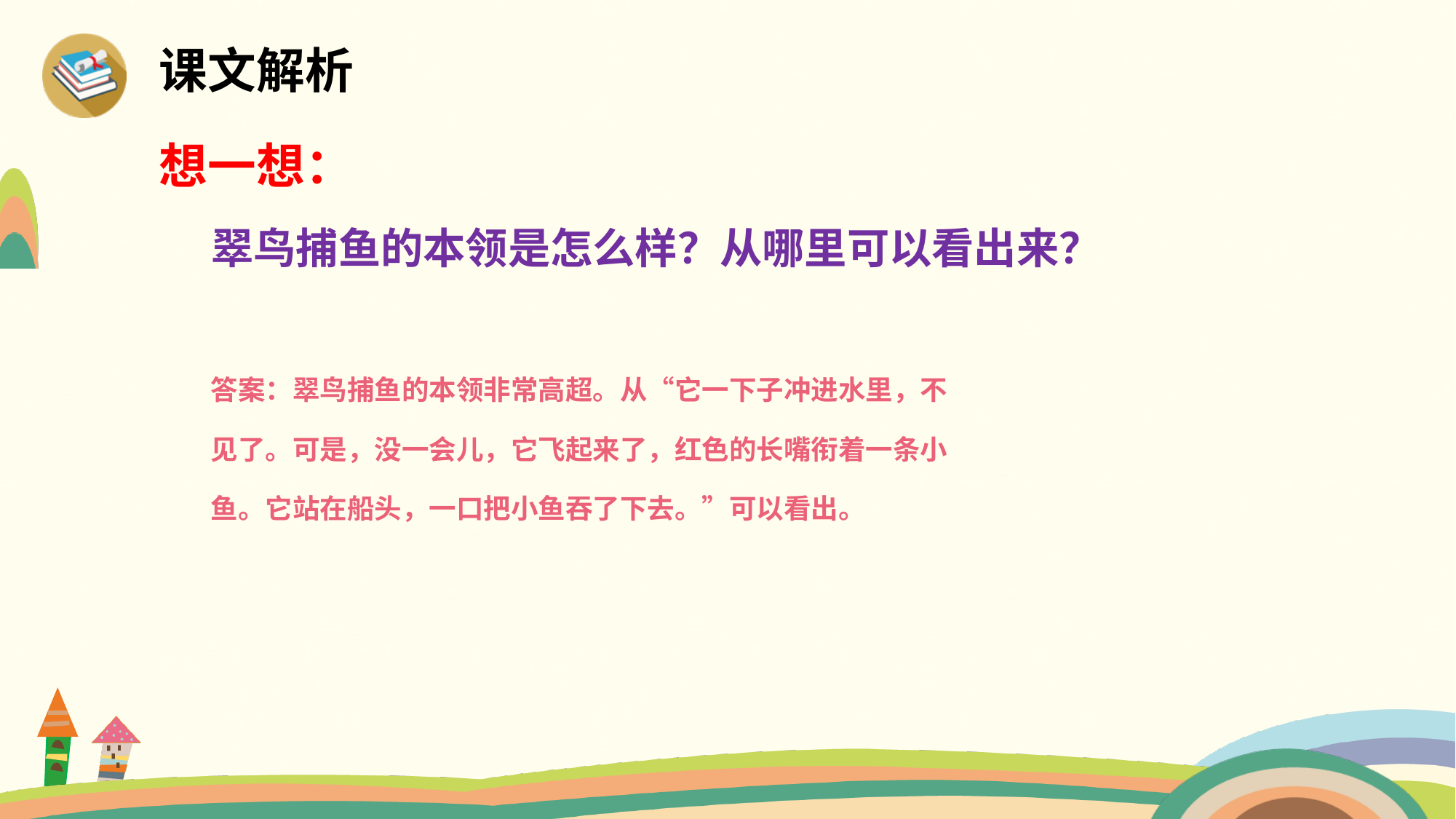

课文解析
想一想：

翠鸟捕鱼的本领是怎么样？从哪里可以看出来？
答案：翠鸟捕鱼的本领非常高超。从“它一下子冲进水里，不见了。可是，没一会儿，它飞起来了，红色的长嘴衔着一条小鱼。它站在船头，一口把小鱼吞了下去。”可以看出。